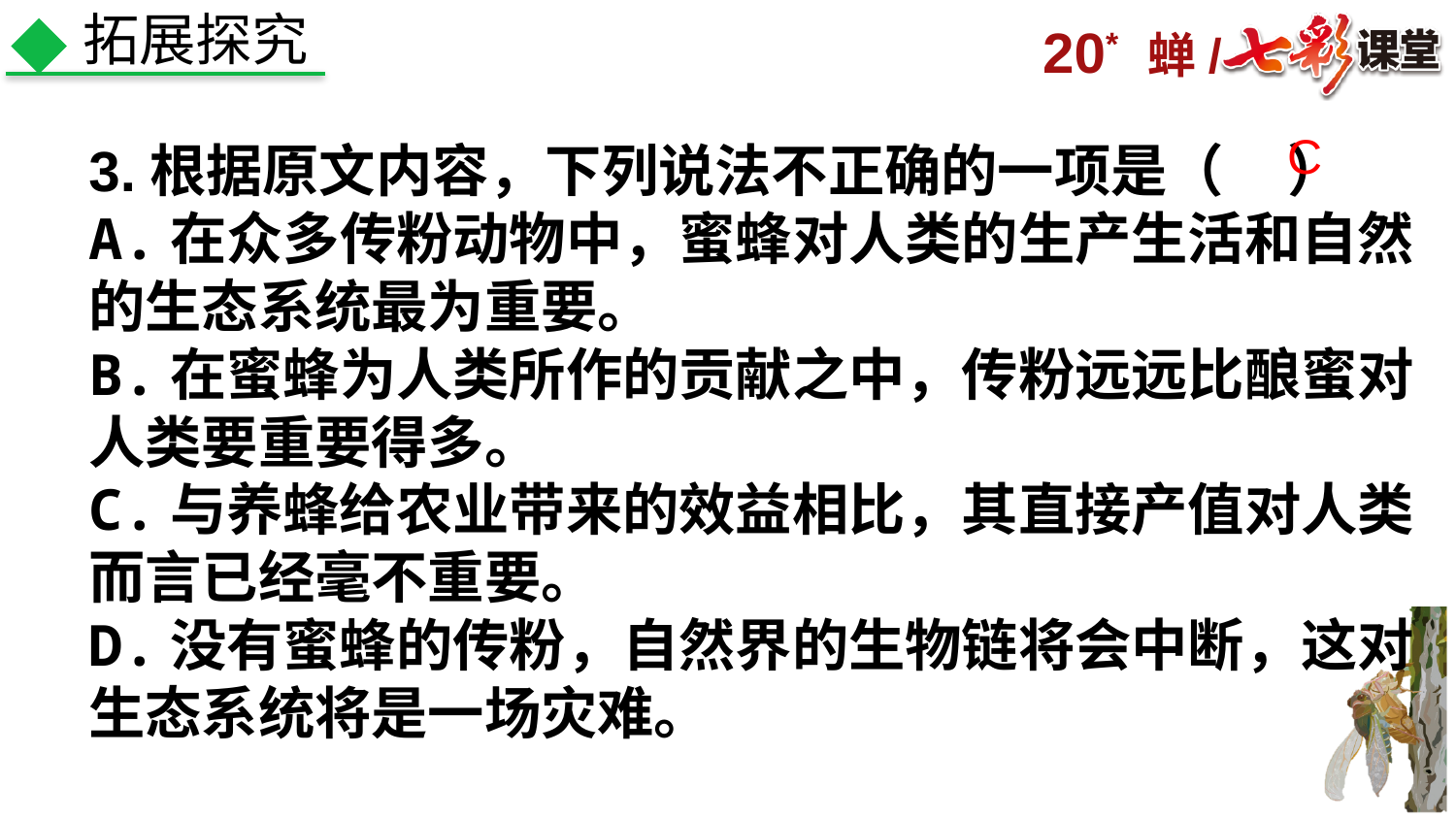

拓展探究

3.根据原文内容，下列说法不正确的一项是（     ）
A.在众多传粉动物中，蜜蜂对人类的生产生活和自然的生态系统最为重要。
B.在蜜蜂为人类所作的贡献之中，传粉远远比酿蜜对人类要重要得多。
C.与养蜂给农业带来的效益相比，其直接产值对人类而言已经毫不重要。
D.没有蜜蜂的传粉，自然界的生物链将会中断，这对生态系统将是一场灾难。
C